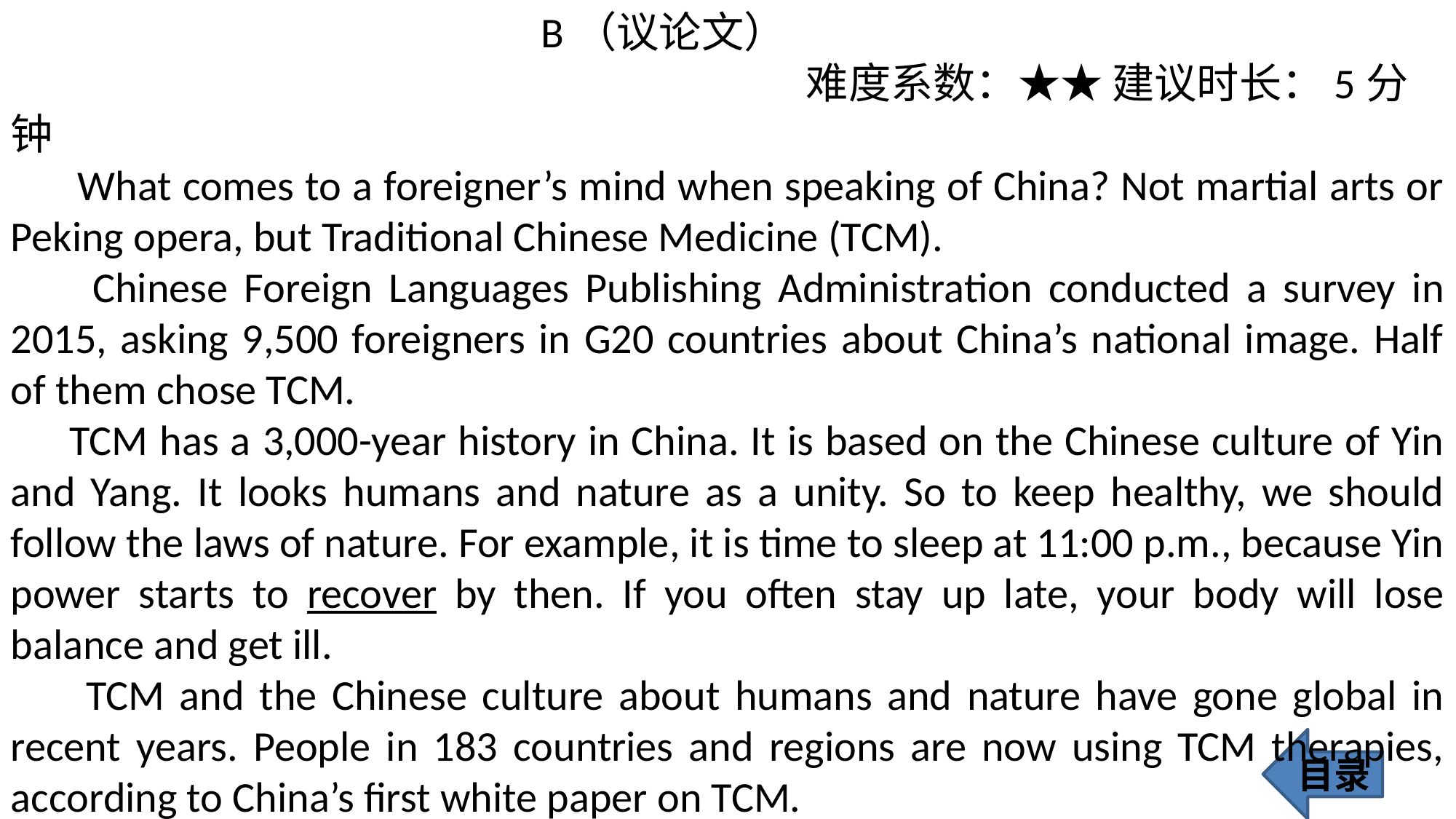

B（议论文）
                                                                                   难度系数：★★ 建议时长：5分钟
      What comes to a foreigner’s mind when speaking of China? Not martial arts or Peking opera, but Traditional Chinese Medicine (TCM).
     Chinese Foreign Languages Publishing Administration conducted a survey in 2015, asking 9,500 foreigners in G20 countries about China’s national image. Half of them chose TCM.
     TCM has a 3,000-year history in China. It is based on the Chinese culture of Yin and Yang. It looks humans and nature as a unity. So to keep healthy, we should follow the laws of nature. For example, it is time to sleep at 11:00 p.m., because Yin power starts to recover by then. If you often stay up late, your body will lose balance and get ill.
     TCM and the Chinese culture about humans and nature have gone global in recent years. People in 183 countries and regions are now using TCM therapies, according to China’s first white paper on TCM.
目录
298